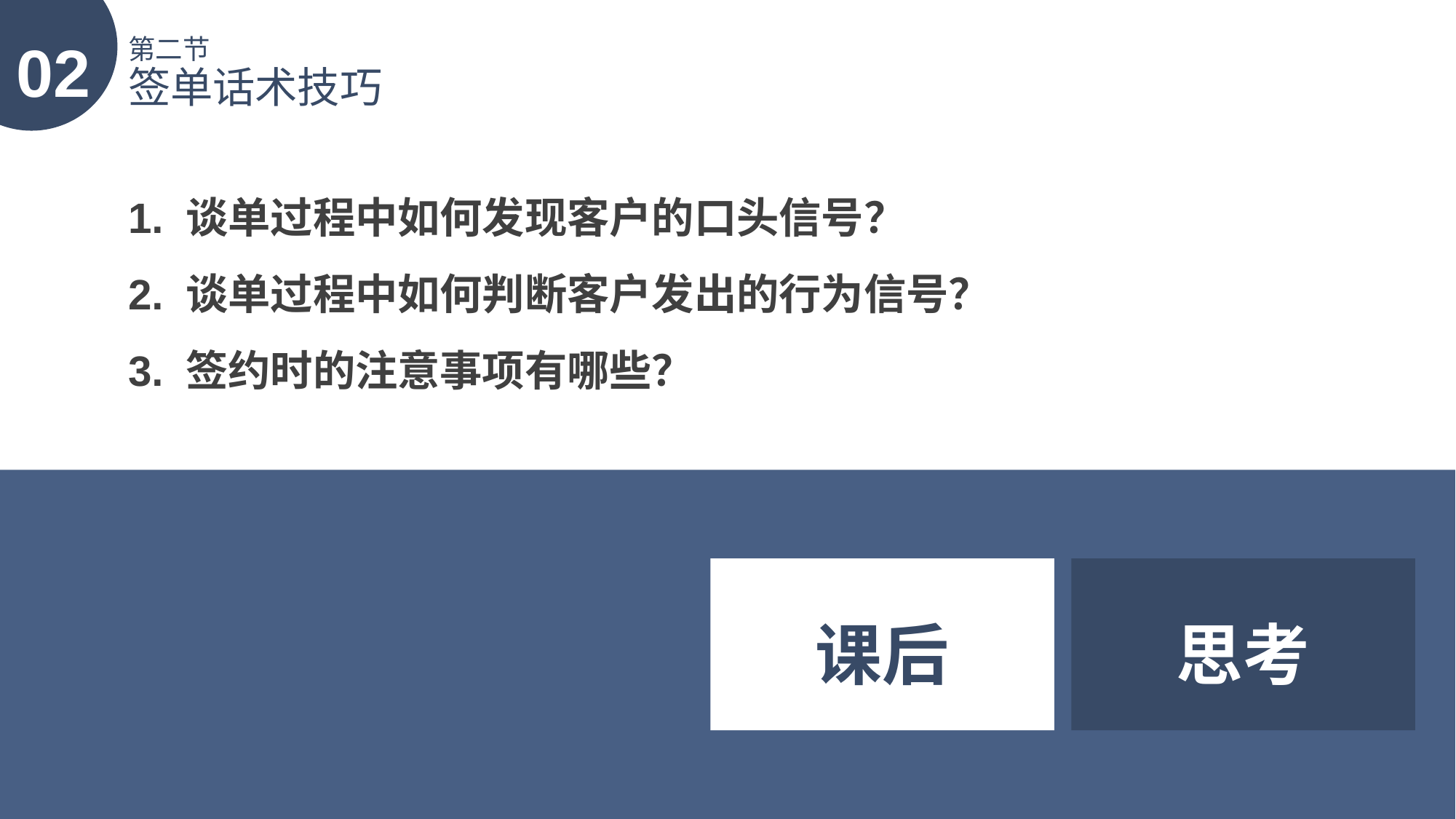

02
第二节
签单话术技巧
1. 谈单过程中如何发现客户的口头信号？
2. 谈单过程中如何判断客户发出的行为信号？
3. 签约时的注意事项有哪些？

课后
思考